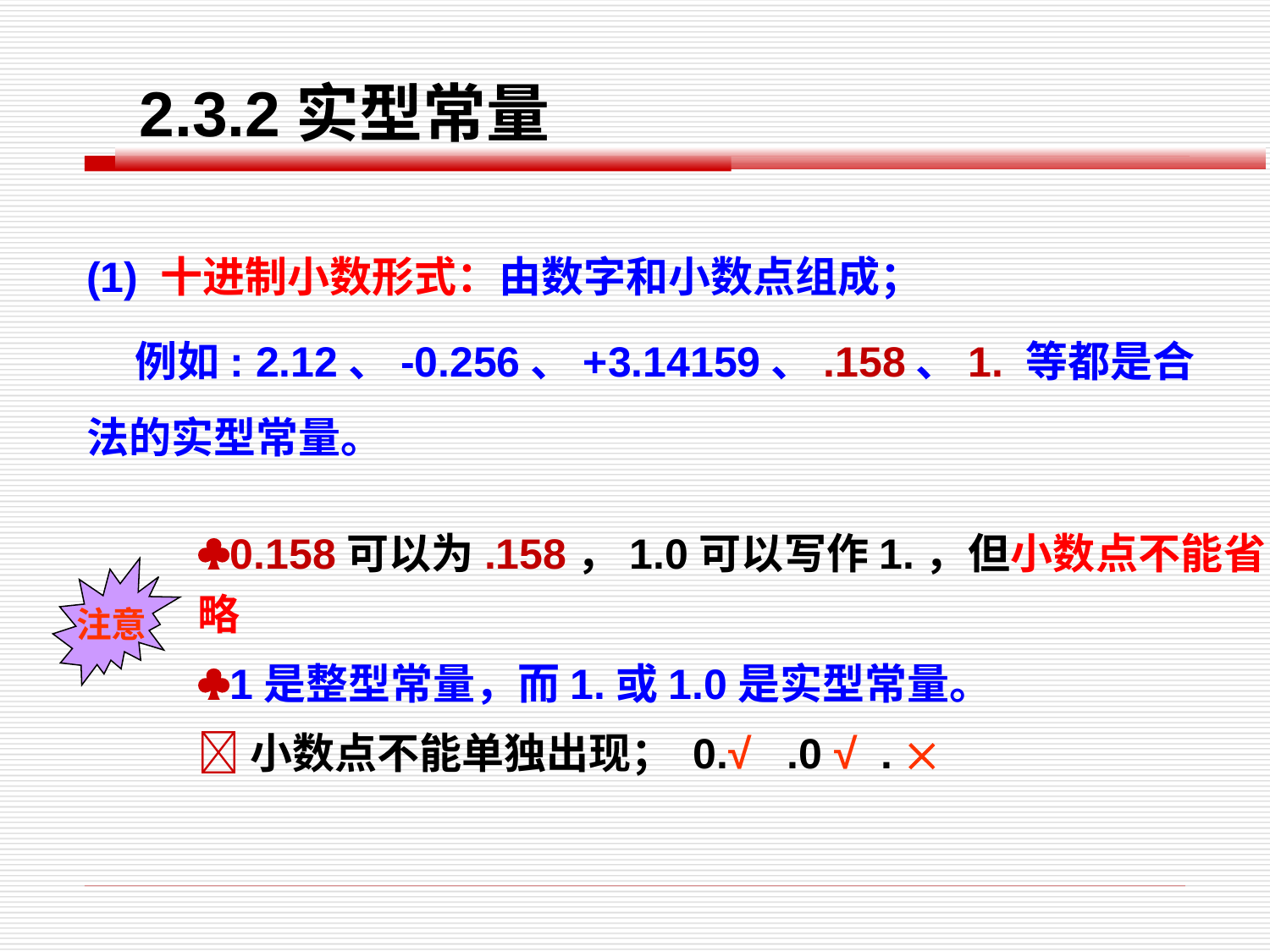

2.3.2实型常量

(1) 十进制小数形式：由数字和小数点组成；
    例如: 2.12、-0.256、+3.14159、.158、1. 等都是合法的实型常量。
♣0.158可以为.158，1.0可以写作1.，但小数点不能省略
♣1是整型常量，而1.或1.0是实型常量。
♣小数点不能单独出现； 0.√   .0 √  . ×
注意